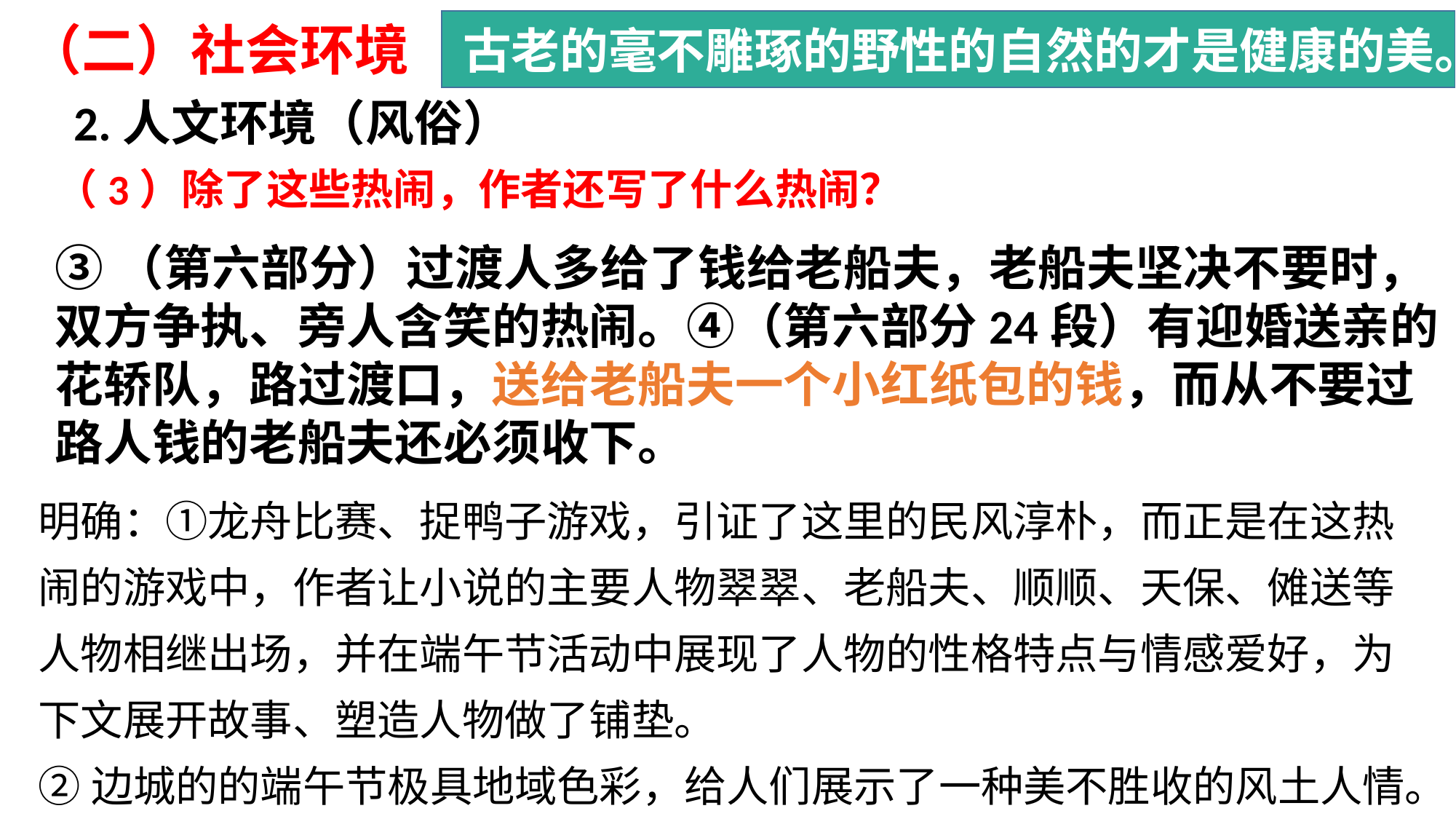

（二）社会环境
古老的毫不雕琢的野性的自然的才是健康的美。
2.人文环境（风俗）
（3）除了这些热闹，作者还写了什么热闹？
③（第六部分）过渡人多给了钱给老船夫，老船夫坚决不要时，双方争执、旁人含笑的热闹。④（第六部分24段）有迎婚送亲的花轿队，路过渡口，送给老船夫一个小红纸包的钱，而从不要过路人钱的老船夫还必须收下。

明确：①龙舟比赛、捉鸭子游戏，引证了这里的民风淳朴，而正是在这热闹的游戏中，作者让小说的主要人物翠翠、老船夫、顺顺、天保、傩送等人物相继出场，并在端午节活动中展现了人物的性格特点与情感爱好，为下文展开故事、塑造人物做了铺垫。
②边城的的端午节极具地域色彩，给人们展示了一种美不胜收的风土人情。